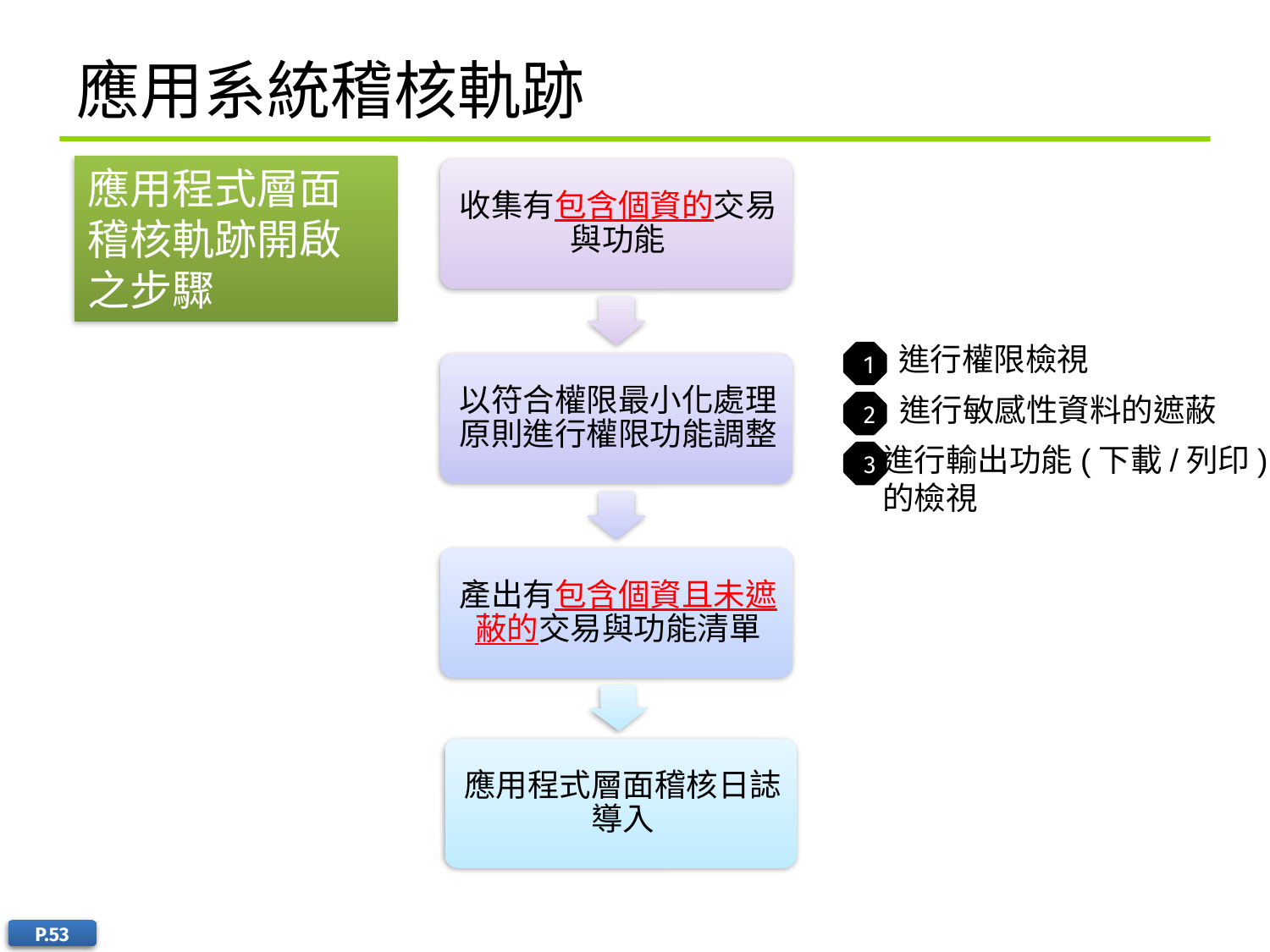

# 應用系統稽核軌跡
應用程式層面
稽核軌跡開啟
之步驟
收集有包含個資的交易與功能

以符合權限最小化處理原則進行權限功能調整

產出有包含個資且未遮蔽的交易與功能清單

應用程式層面稽核日誌導入
進行權限檢視
1
進行敏感性資料的遮蔽
2
進行輸出功能(下載/列印)
的檢視
3